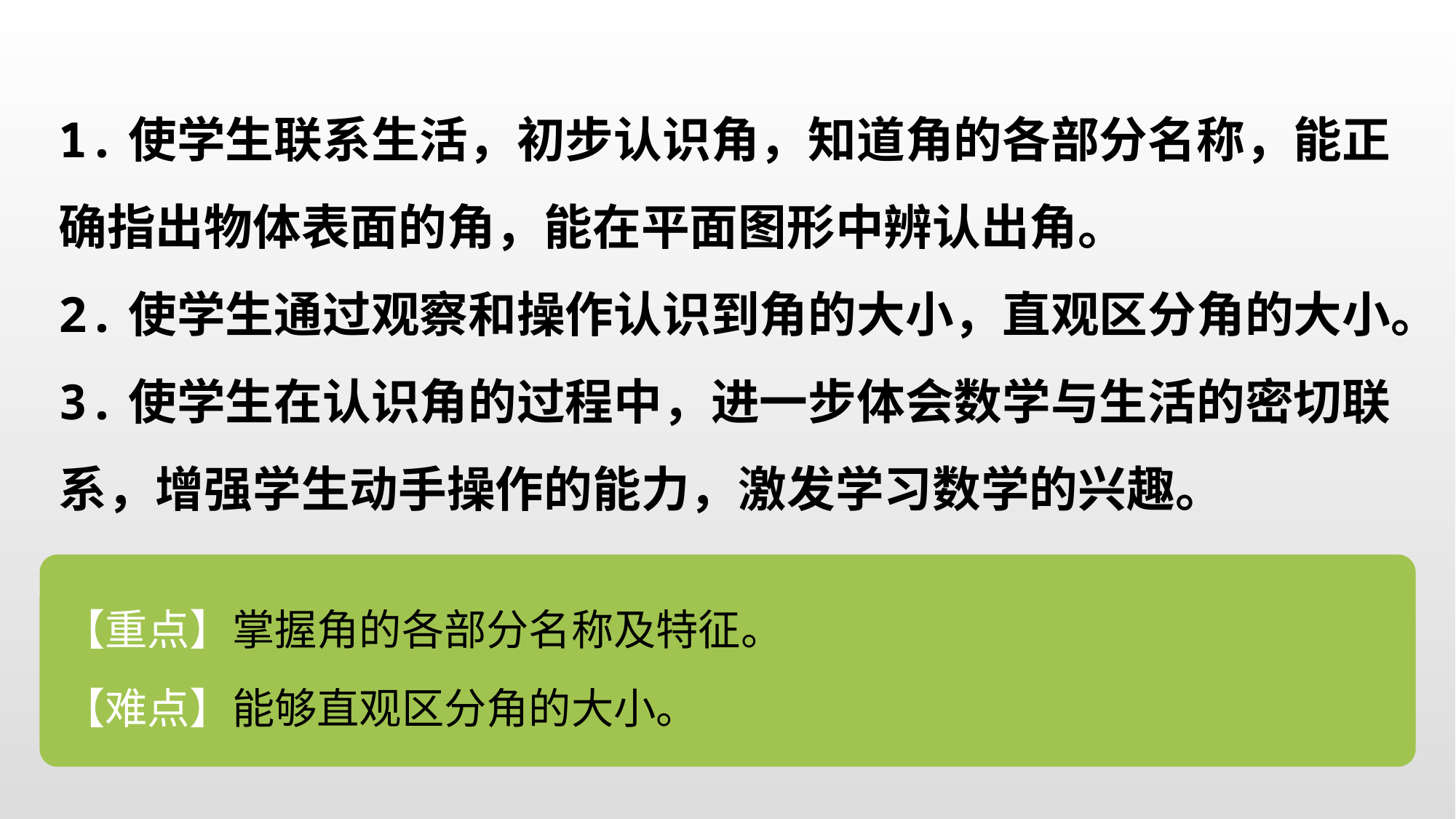

1.使学生联系生活，初步认识角，知道角的各部分名称，能正确指出物体表面的角，能在平面图形中辨认出角。
2.使学生通过观察和操作认识到角的大小，直观区分角的大小。
3.使学生在认识角的过程中，进一步体会数学与生活的密切联系，增强学生动手操作的能力，激发学习数学的兴趣。

【重点】掌握角的各部分名称及特征。
【难点】能够直观区分角的大小。